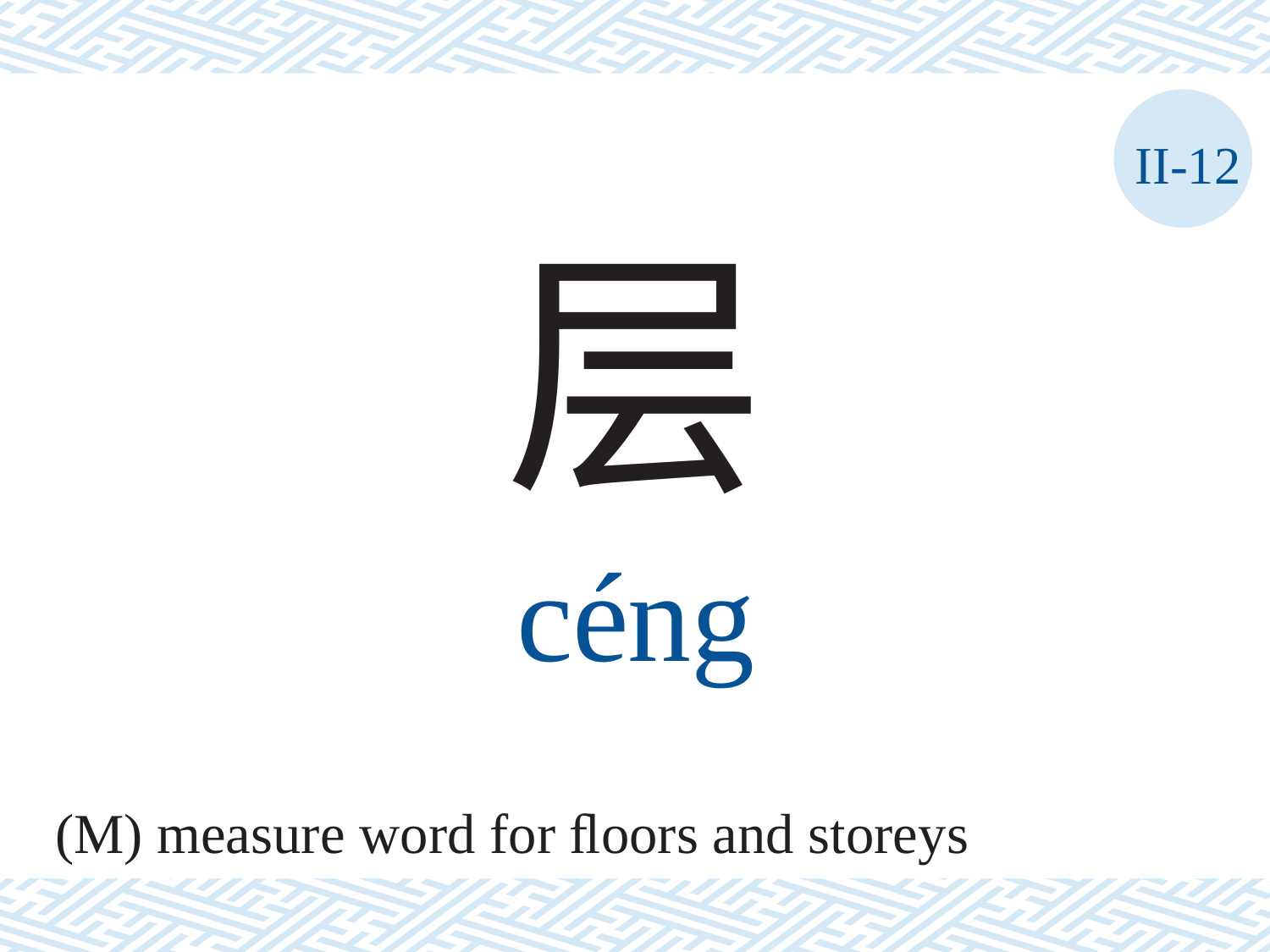

II-12
层
céng
(M) measure word for ﬂoors and storeys